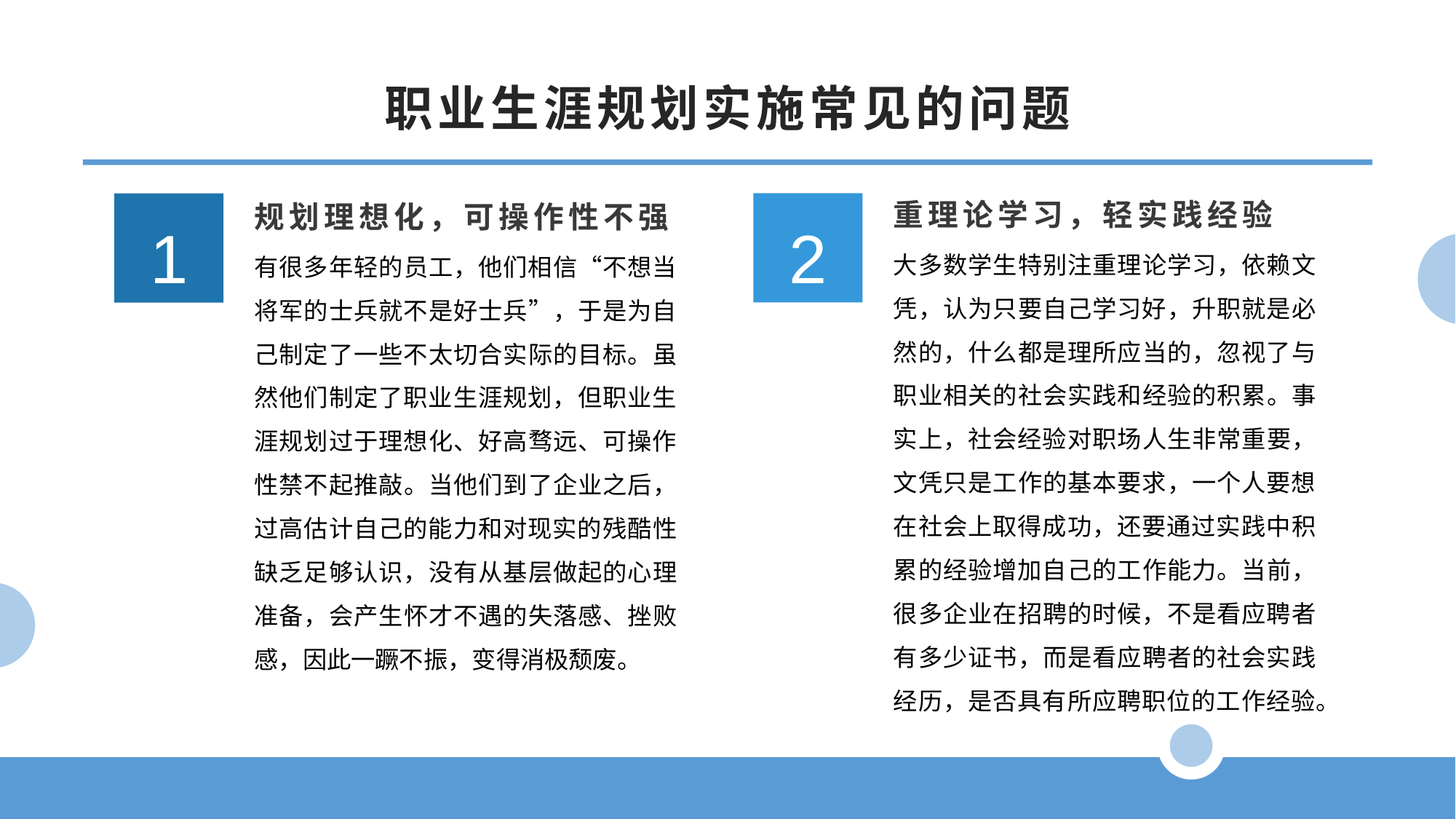

职业生涯规划实施常见的问题

重理论学习，轻实践经验
规划理想化，可操作性不强
2
1

大多数学生特别注重理论学习，依赖文凭，认为只要自己学习好，升职就是必然的，什么都是理所应当的，忽视了与职业相关的社会实践和经验的积累。事实上，社会经验对职场人生非常重要，文凭只是工作的基本要求，一个人要想在社会上取得成功，还要通过实践中积累的经验增加自己的工作能力。当前，很多企业在招聘的时候，不是看应聘者有多少证书，而是看应聘者的社会实践经历，是否具有所应聘职位的工作经验。
有很多年轻的员工，他们相信“不想当将军的士兵就不是好士兵”，于是为自己制定了一些不太切合实际的目标。虽然他们制定了职业生涯规划，但职业生涯规划过于理想化、好高骛远、可操作性禁不起推敲。当他们到了企业之后，过高估计自己的能力和对现实的残酷性缺乏足够认识，没有从基层做起的心理准备，会产生怀才不遇的失落感、挫败感，因此一蹶不振，变得消极颓废。